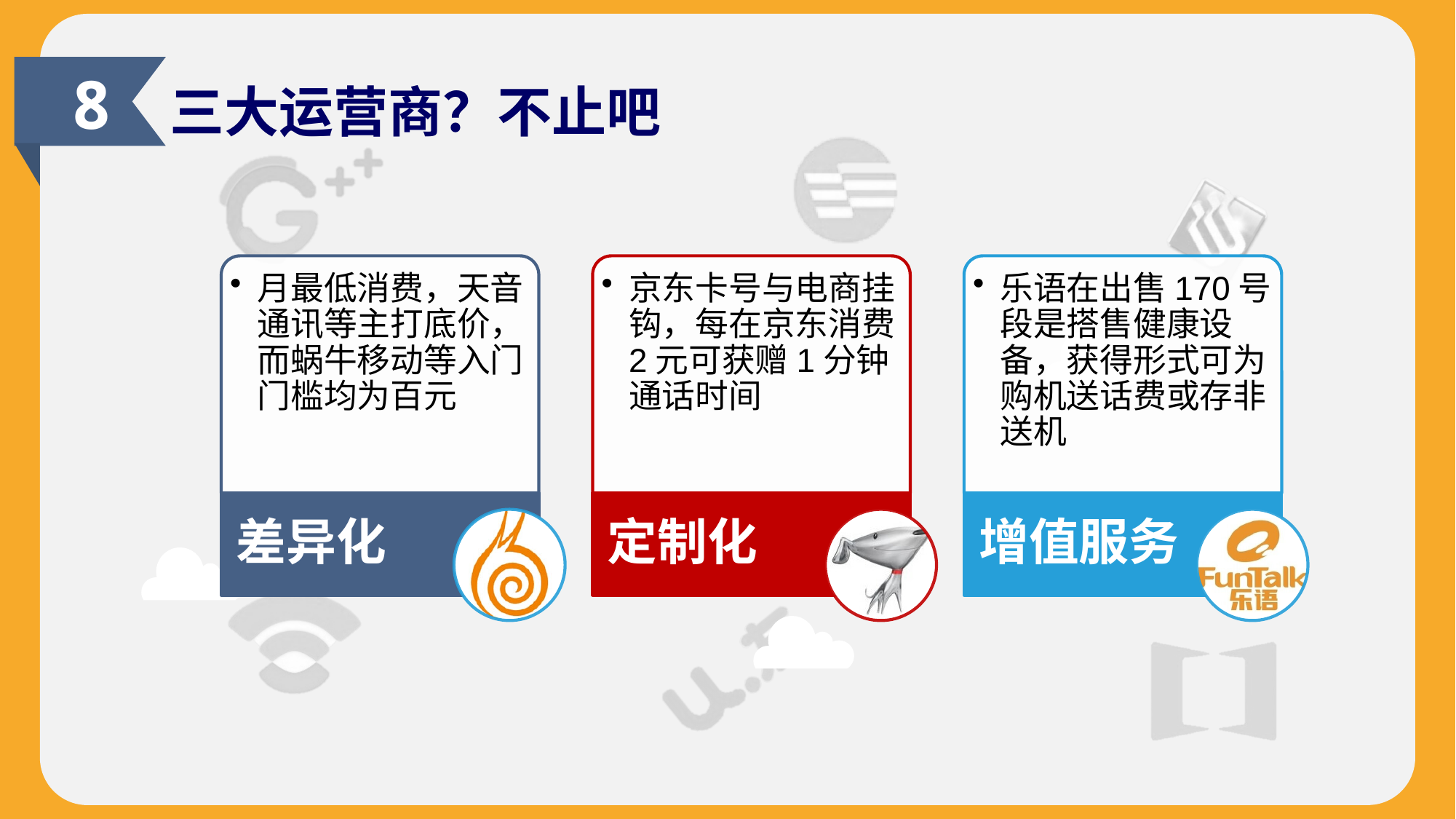

三大运营商？不止吧
8
月最低消费，天音通讯等主打底价，而蜗牛移动等入门门槛均为百元
差异化
京东卡号与电商挂钩，每在京东消费2元可获赠1分钟通话时间
定制化
乐语在出售170号段是搭售健康设备，获得形式可为购机送话费或存非送机
增值服务